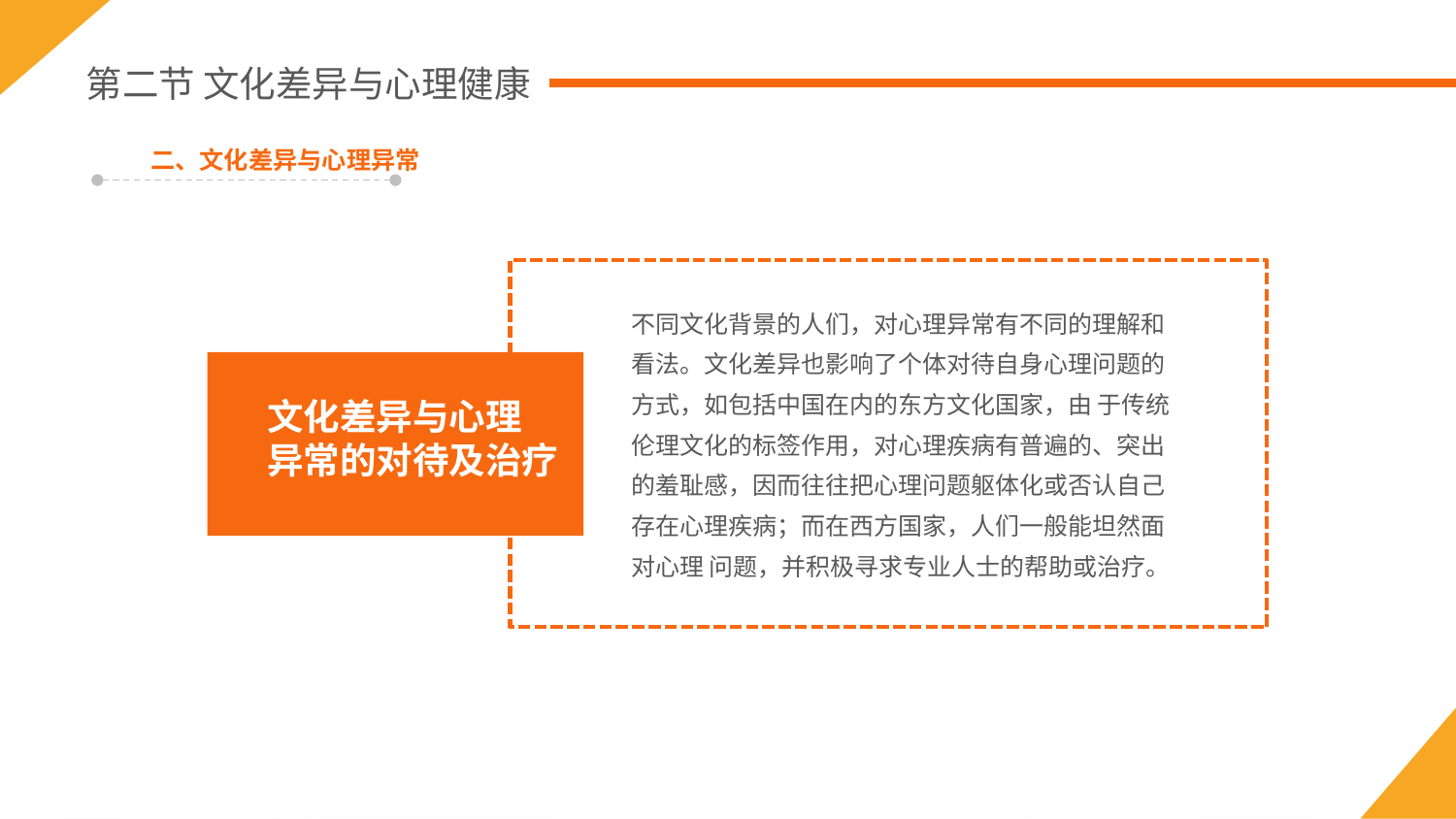

第二节 文化差异与心理健康

二、文化差异与心理异常

不同文化背景的人们，对心理异常有不同的理解和看法。文化差异也影响了个体对待自身心理问题的方式，如包括中国在内的东方文化国家，由 于传统伦理文化的标签作用，对心理疾病有普遍的、突出的羞耻感，因而往往把心理问题躯体化或否认自己存在心理疾病；而在西方国家，人们一般能坦然面对心理 问题，并积极寻求专业人士的帮助或治疗。

文化差异与心理
异常的对待及治疗